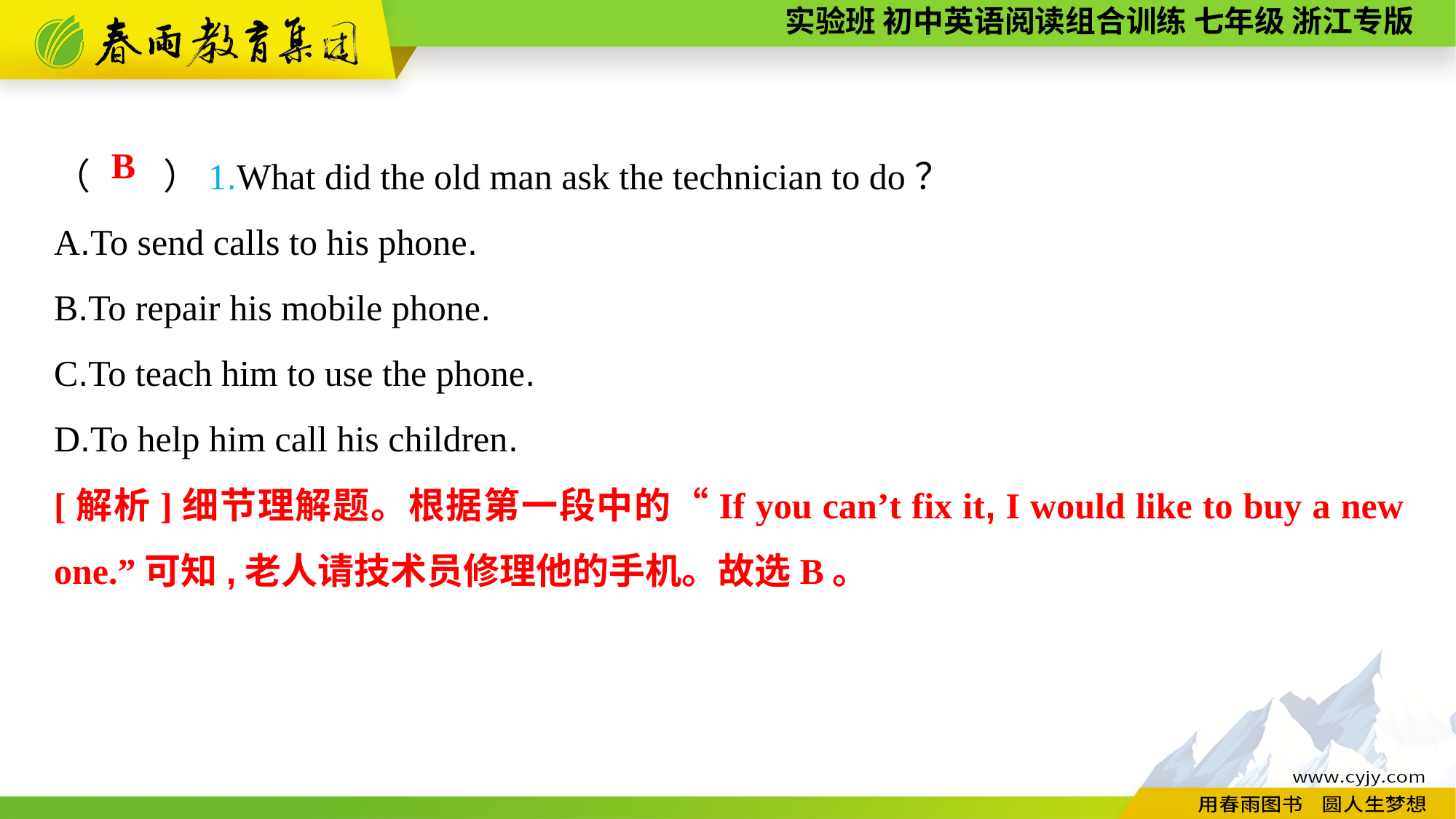

（　　）1.What did the old man ask the technician to do？
A.To send calls to his phone.
B.To repair his mobile phone.
C.To teach him to use the phone.
D.To help him call his children.
B
[解析]细节理解题。根据第一段中的“If you can’t fix it, I would like to buy a new one.”可知,老人请技术员修理他的手机。故选B。